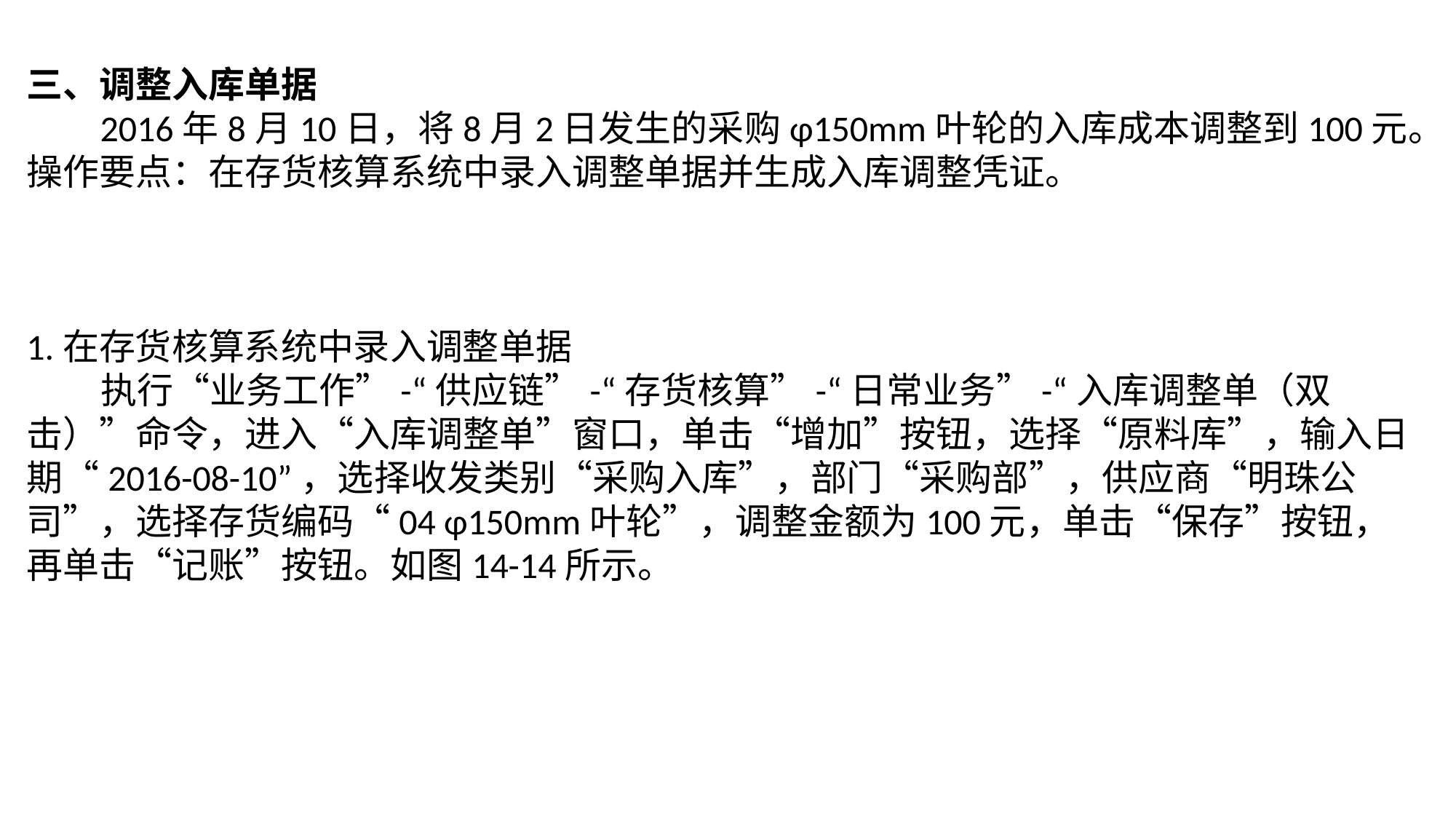

三、调整入库单据
         2016年8月10日，将8月2日发生的采购ɸ150mm叶轮的入库成本调整到100元。
操作要点：在存货核算系统中录入调整单据并生成入库调整凭证。

1.在存货核算系统中录入调整单据
        执行“业务工作”-“供应链”-“存货核算”-“日常业务”-“入库调整单（双击）”命令，进入“入库调整单”窗口，单击“增加”按钮，选择“原料库”，输入日期“2016-08-10”，选择收发类别“采购入库”，部门“采购部”，供应商“明珠公司”，选择存货编码“04 ɸ150mm叶轮”，调整金额为100元，单击“保存”按钮，再单击“记账”按钮。如图14-14所示。